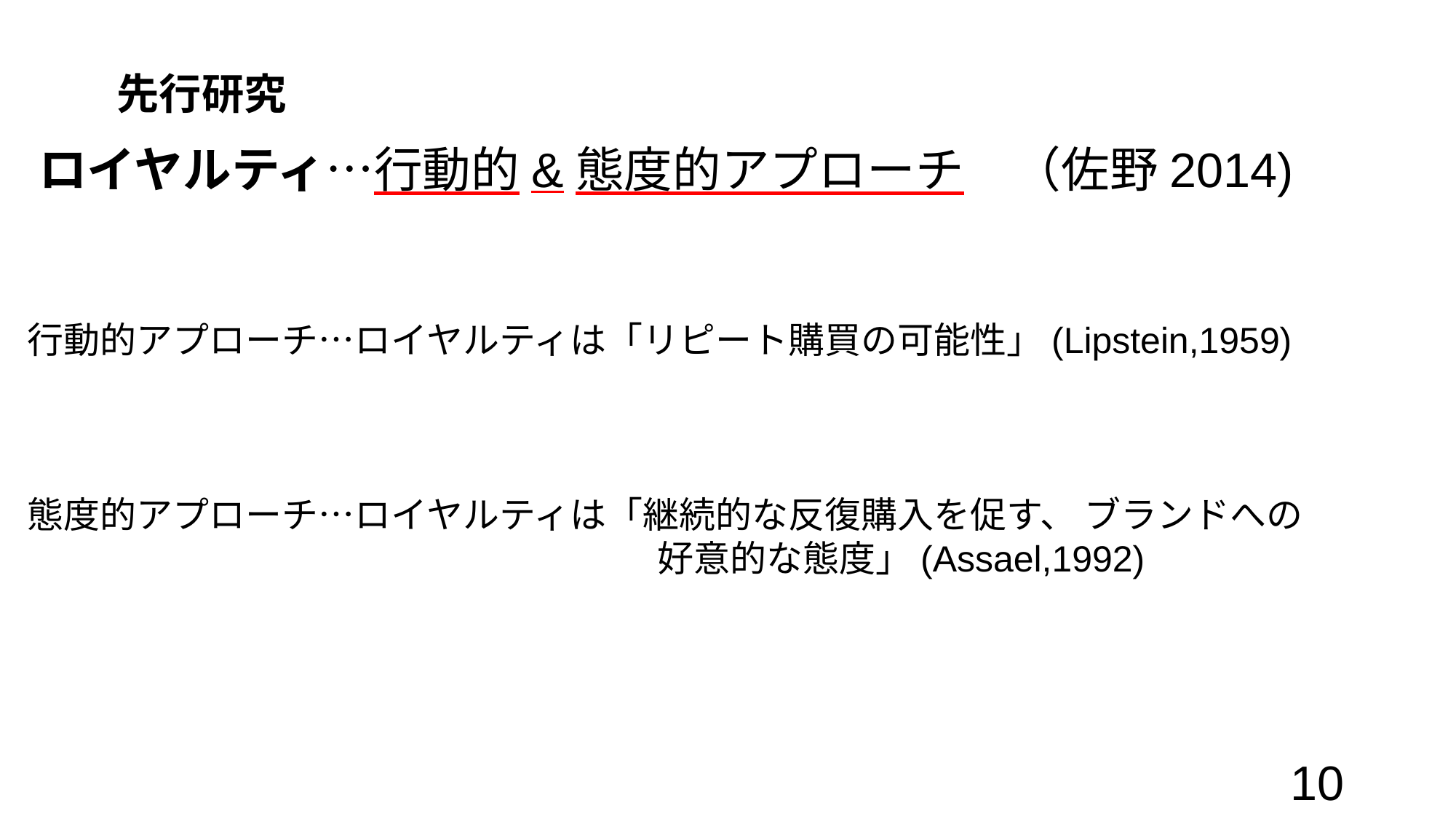

先行研究
ロイヤルティ…行動的&態度的アプローチ　（佐野2014)

  行動的アプローチ…ロイヤルティは「リピート購買の可能性」(Lipstein,1959)

  態度的アプローチ…ロイヤルティは「継続的な反復購入を促す、 ブランドへの
　　　　　　　　　　　　　　　　　　好意的な態度」(Assael,1992)
10